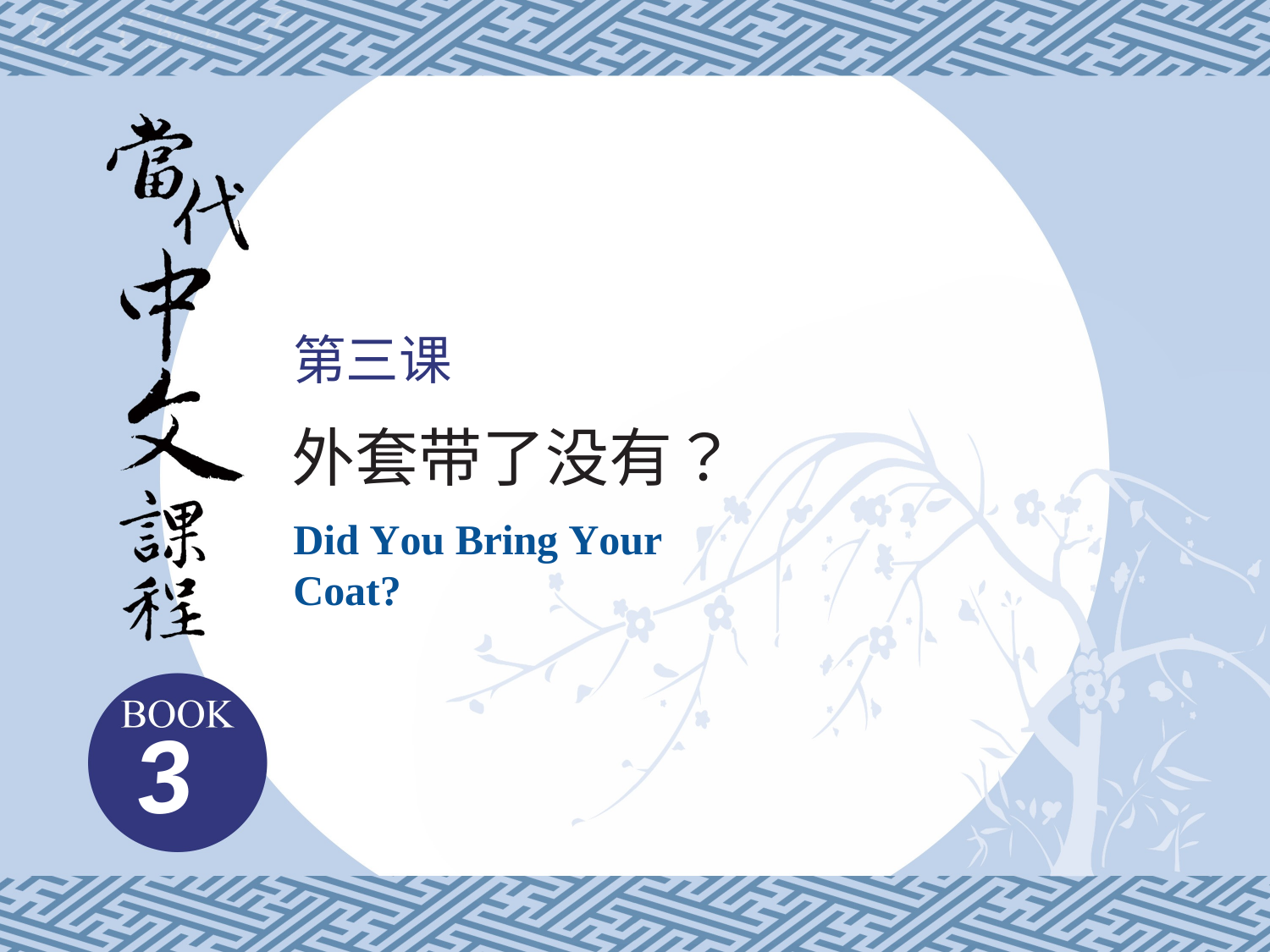

第三课
外套带了没有？
Did You Bring Your Coat?
3